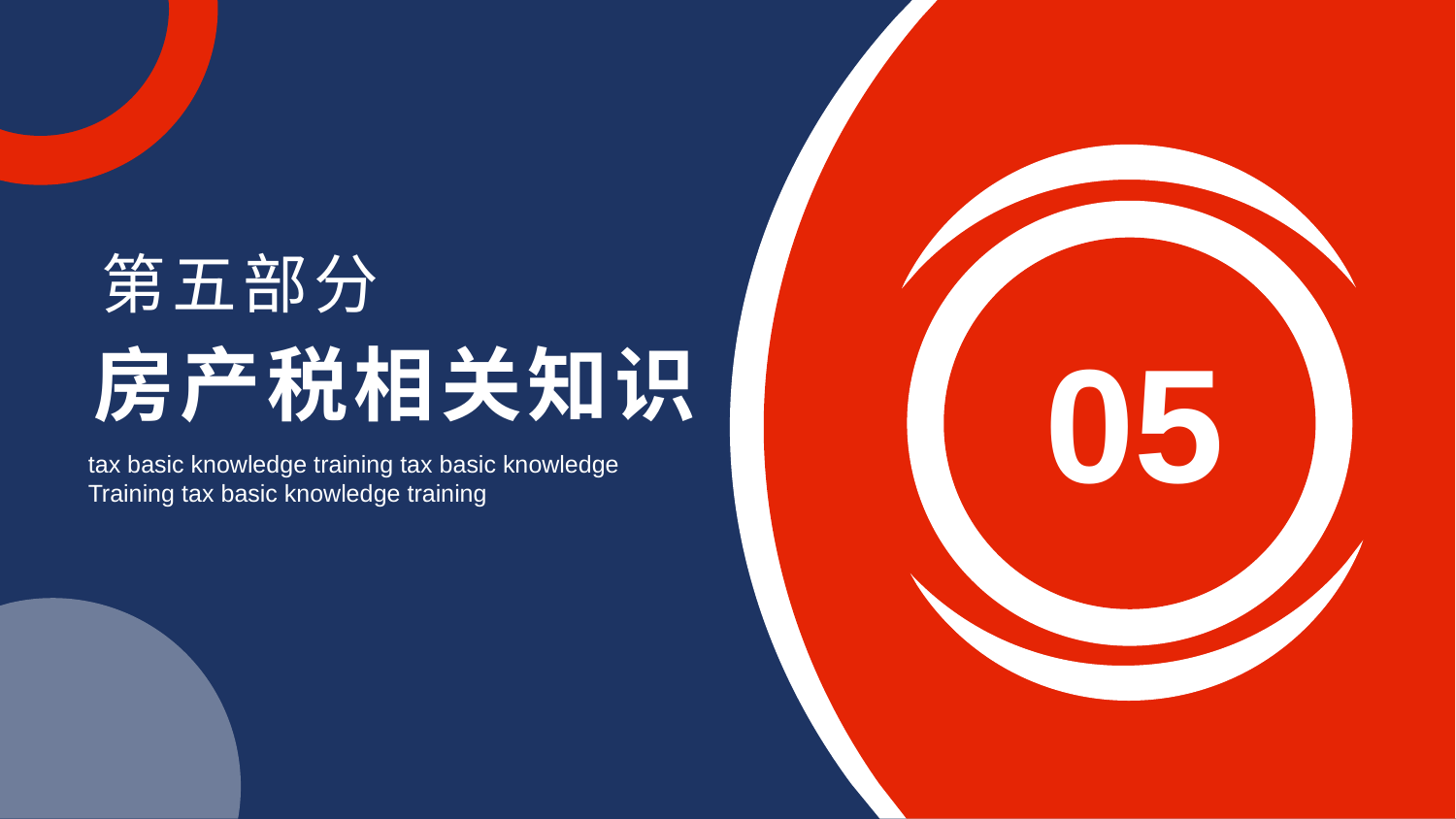

第五部分
05
房产税相关知识
tax basic knowledge training tax basic knowledge
Training tax basic knowledge training